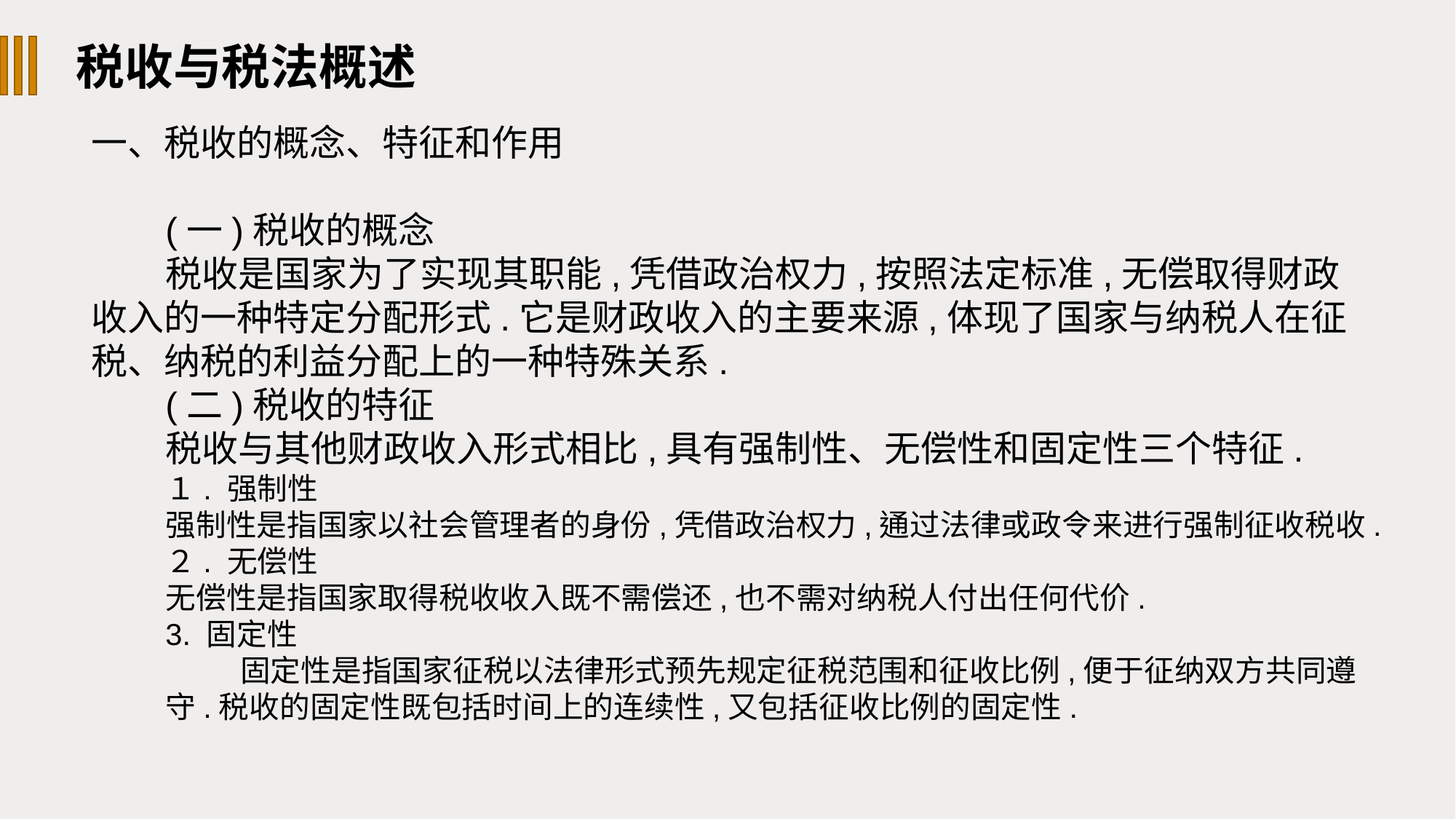

税收与税法概述

一、税收的概念、特征和作用

(一)税收的概念
税收是国家为了实现其职能,凭借政治权力,按照法定标准,无偿取得财政收入的一种特定分配形式.它是财政收入的主要来源,体现了国家与纳税人在征税、纳税的利益分配上的一种特殊关系.
(二)税收的特征
税收与其他财政收入形式相比,具有强制性、无偿性和固定性三个特征.
１. 强制性
强制性是指国家以社会管理者的身份,凭借政治权力,通过法律或政令来进行强制征收税收.
２. 无偿性
无偿性是指国家取得税收收入既不需偿还,也不需对纳税人付出任何代价.
3. 固定性
固定性是指国家征税以法律形式预先规定征税范围和征收比例,便于征纳双方共同遵守.税收的固定性既包括时间上的连续性,又包括征收比例的固定性.